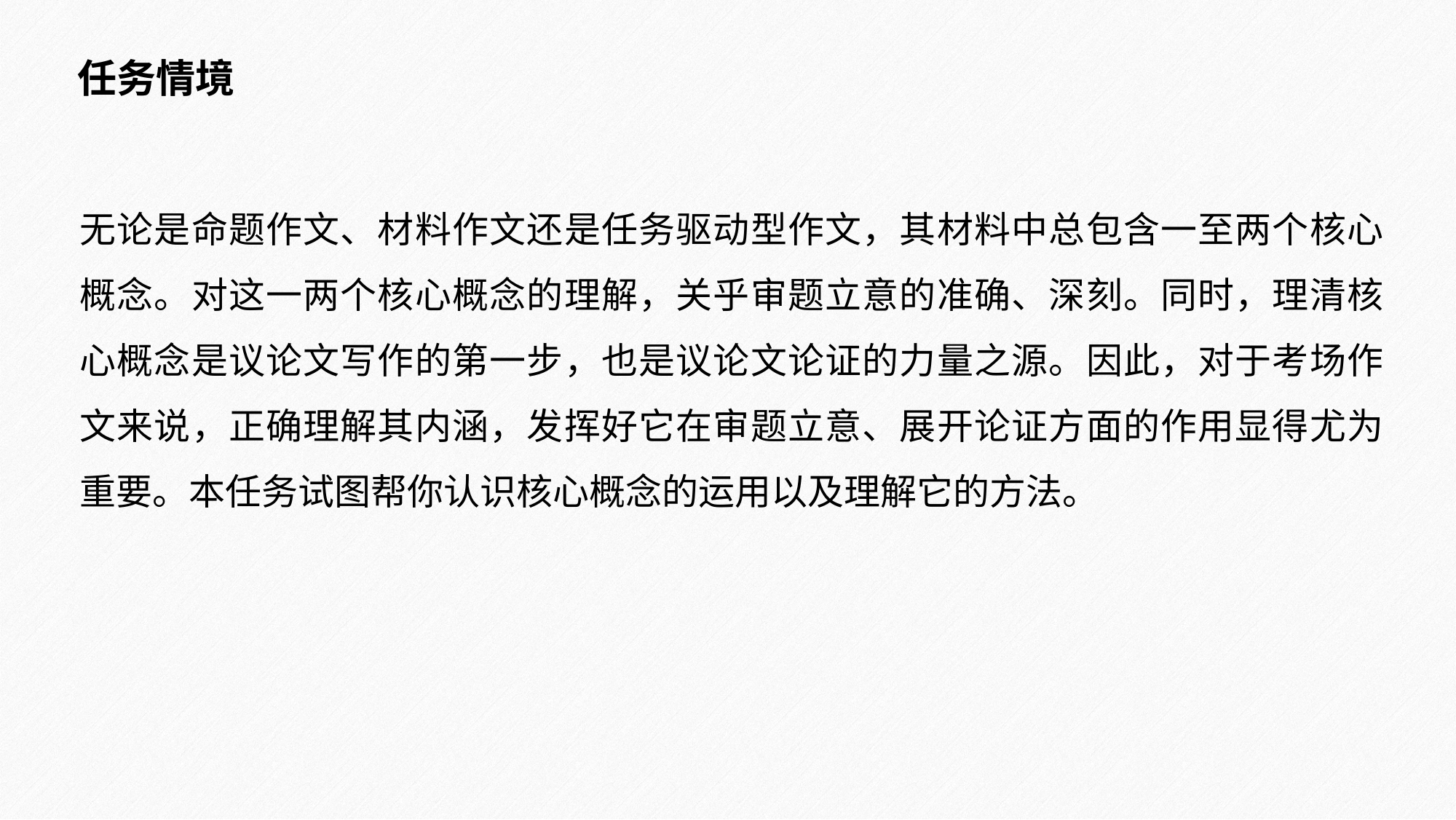

任务情境
无论是命题作文、材料作文还是任务驱动型作文，其材料中总包含一至两个核心概念。对这一两个核心概念的理解，关乎审题立意的准确、深刻。同时，理清核心概念是议论文写作的第一步，也是议论文论证的力量之源。因此，对于考场作文来说，正确理解其内涵，发挥好它在审题立意、展开论证方面的作用显得尤为重要。本任务试图帮你认识核心概念的运用以及理解它的方法。